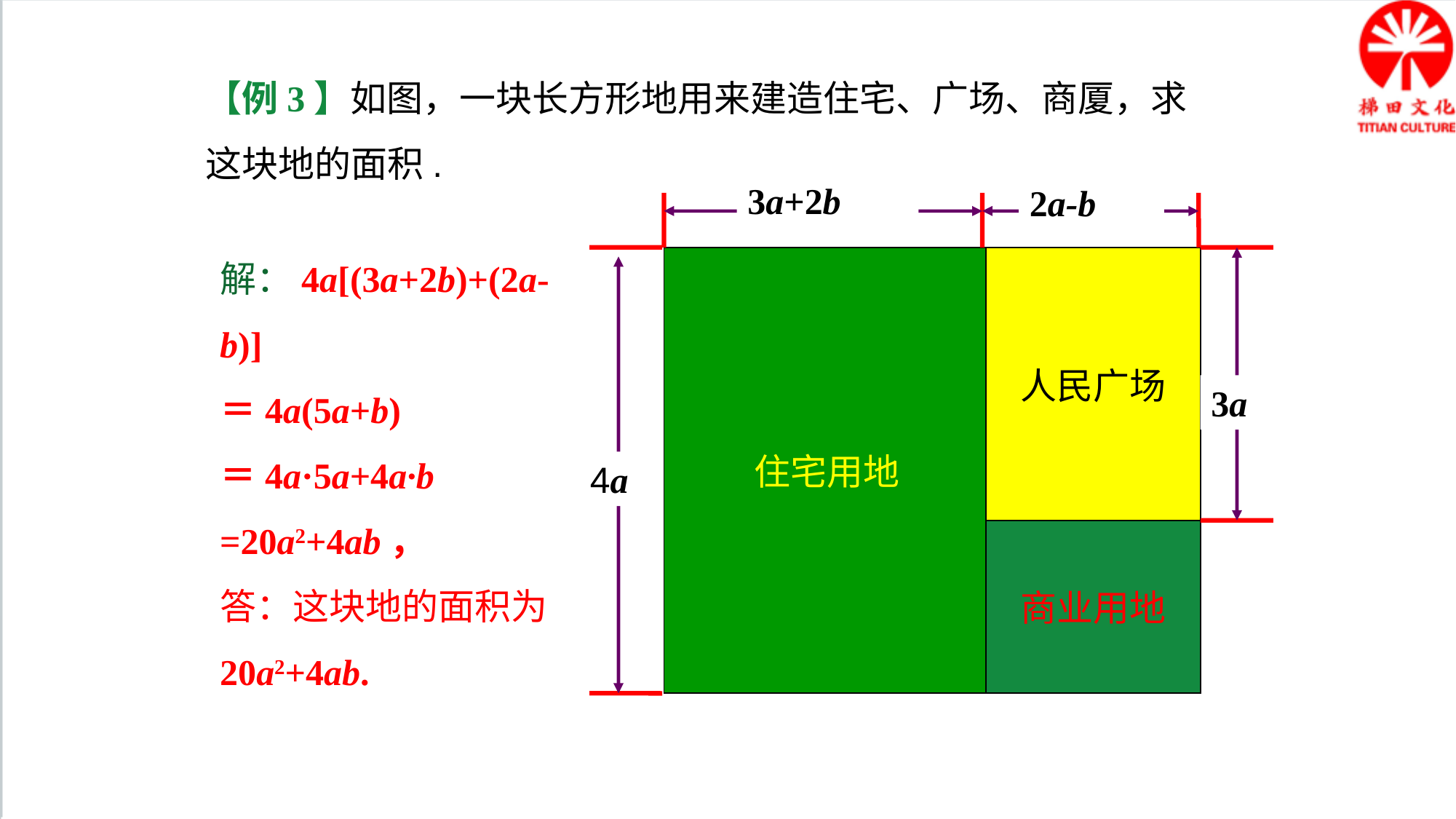

【例3】如图，一块长方形地用来建造住宅、广场、商厦，求这块地的面积.
3a+2b
2a-b

住宅用地
人民广场

3a
4a
商业用地

解：4a[(3a+2b)+(2a-b)]
＝4a(5a+b)
＝4a·5a+4a·b
=20a2+4ab，
答：这块地的面积为20a2+4ab.